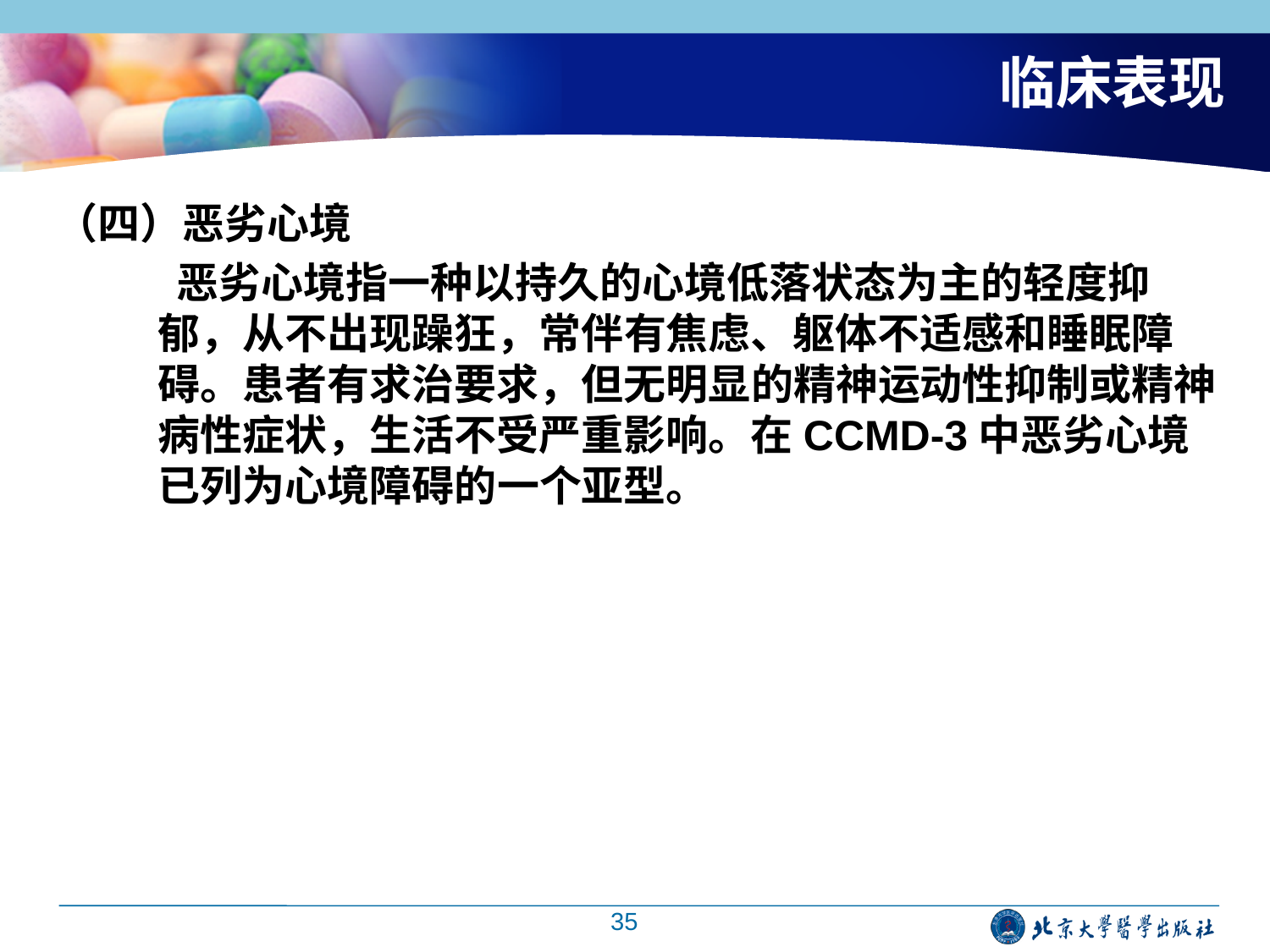

# 临床表现
（四）恶劣心境
     恶劣心境指一种以持久的心境低落状态为主的轻度抑郁，从不出现躁狂，常伴有焦虑、躯体不适感和睡眠障碍。患者有求治要求，但无明显的精神运动性抑制或精神病性症状，生活不受严重影响。在CCMD-3中恶劣心境已列为心境障碍的一个亚型。

35